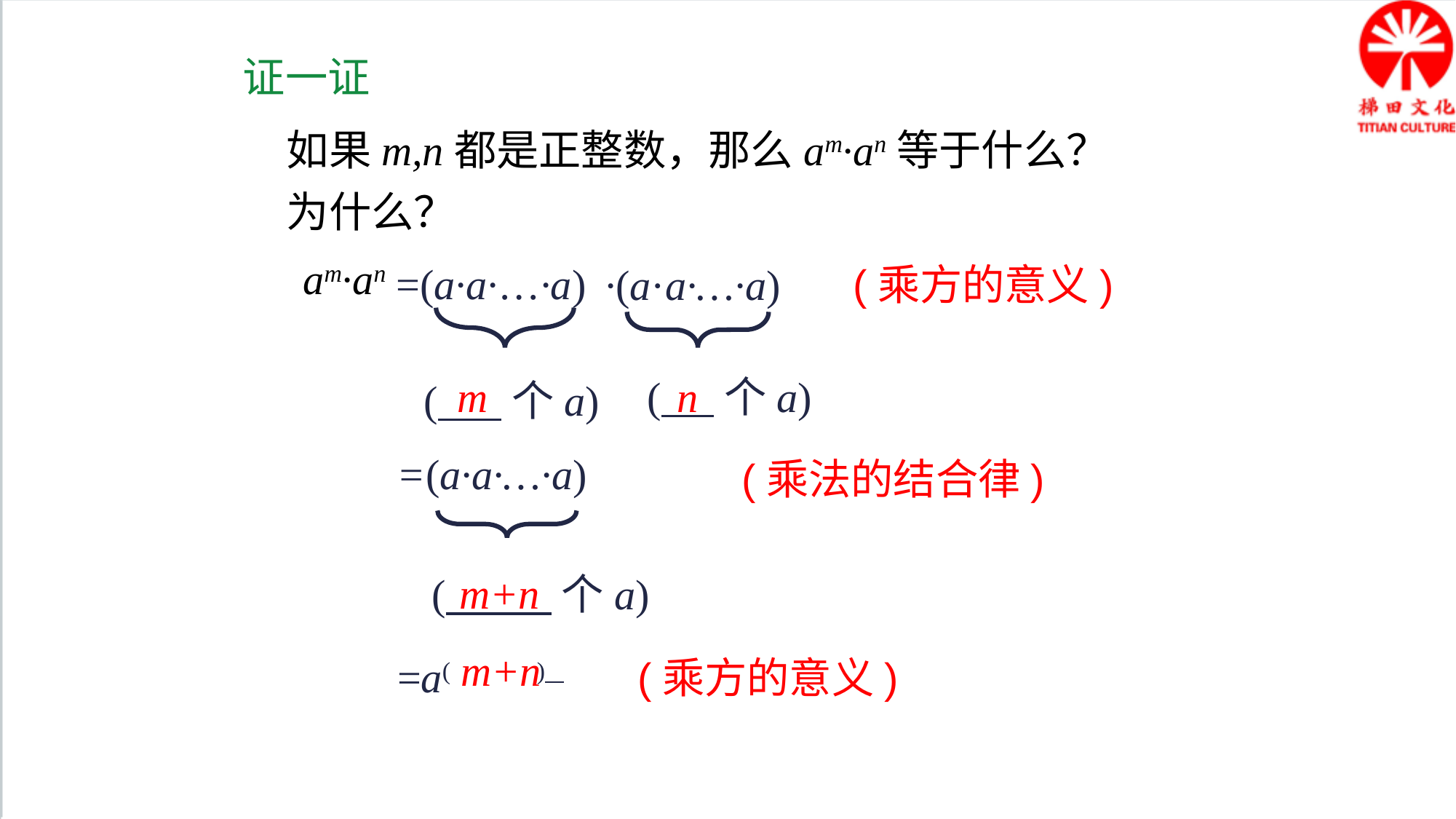

证一证
如果m,n都是正整数，那么am·an等于什么？
为什么？
am·an
=(a·a·…·a)
·(a·a·…·a)
(乘方的意义)

m
(     个a)
n
(      个a)
=(a·a·…·a)
(乘法的结合律)

 m+n
(          个a)
 m+n
=a(              )
(乘方的意义)